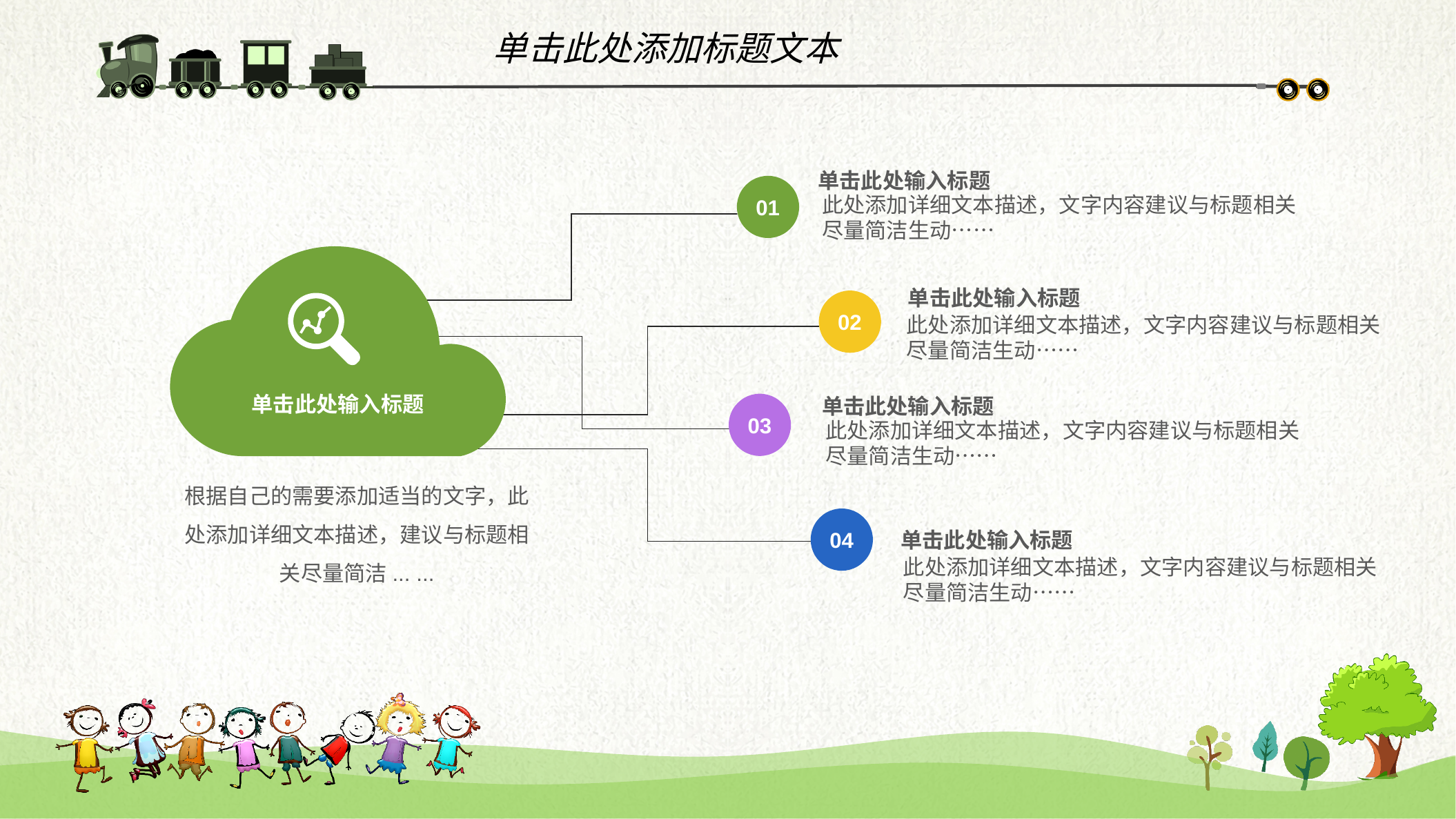

单击此处添加标题文本
单击此处输入标题
01
此处添加详细文本描述，文字内容建议与标题相关尽量简洁生动……

单击此处输入标题
02

此处添加详细文本描述，文字内容建议与标题相关尽量简洁生动……
单击此处输入标题
单击此处输入标题
03
此处添加详细文本描述，文字内容建议与标题相关尽量简洁生动……
根据自己的需要添加适当的文字，此处添加详细文本描述，建议与标题相关尽量简洁... ...
04
单击此处输入标题
此处添加详细文本描述，文字内容建议与标题相关尽量简洁生动……